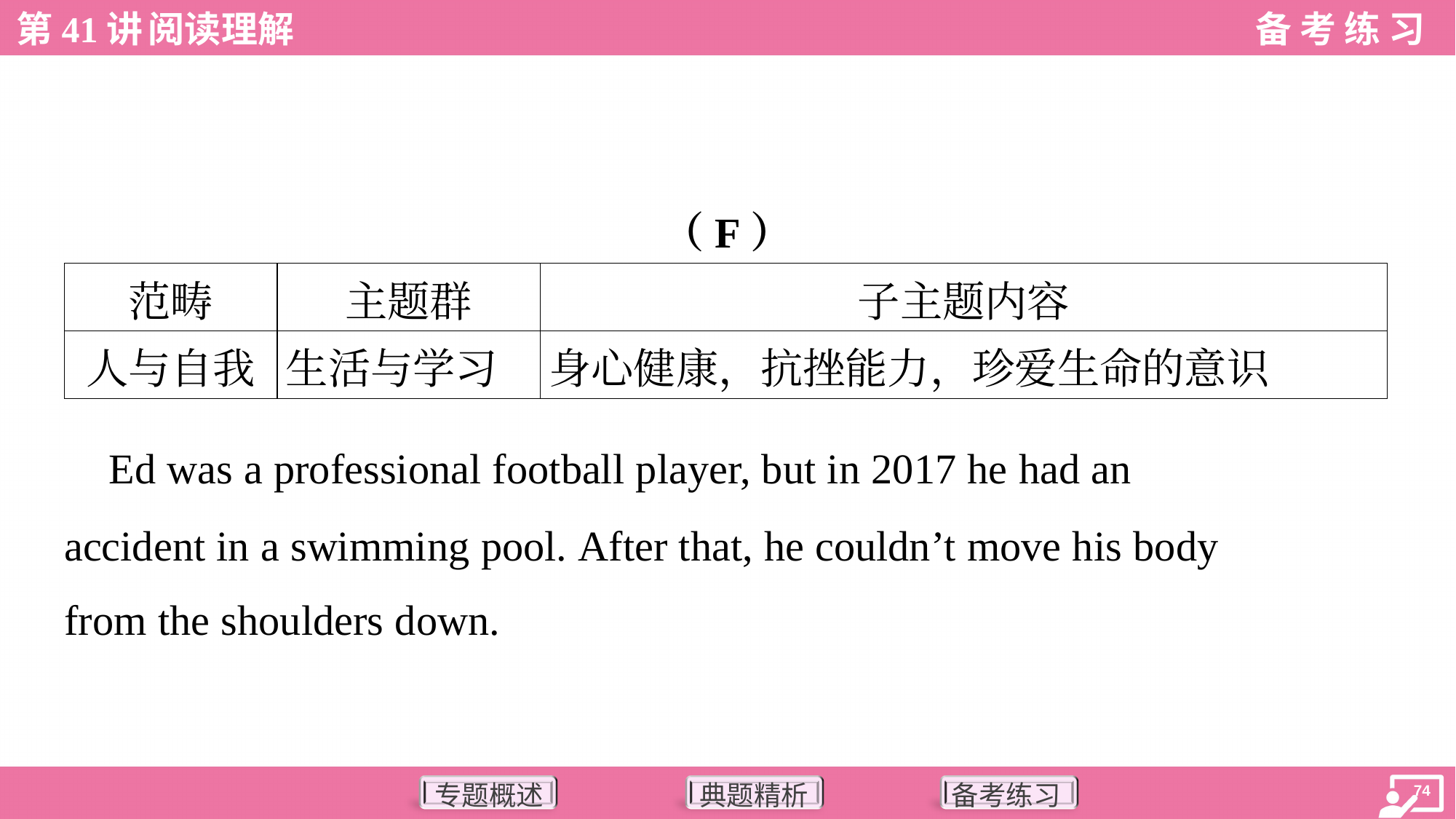

（F）
| 范畴 | 主题群 | 子主题内容 |
| --- | --- | --- |
| 人与自我 | 生活与学习 | 身心健康，抗挫能力，珍爱生命的意识 |
    Ed was a professional football player, but in 2017 he had an
accident in a swimming pool. After that, he couldn’t move his body
from the shoulders down.